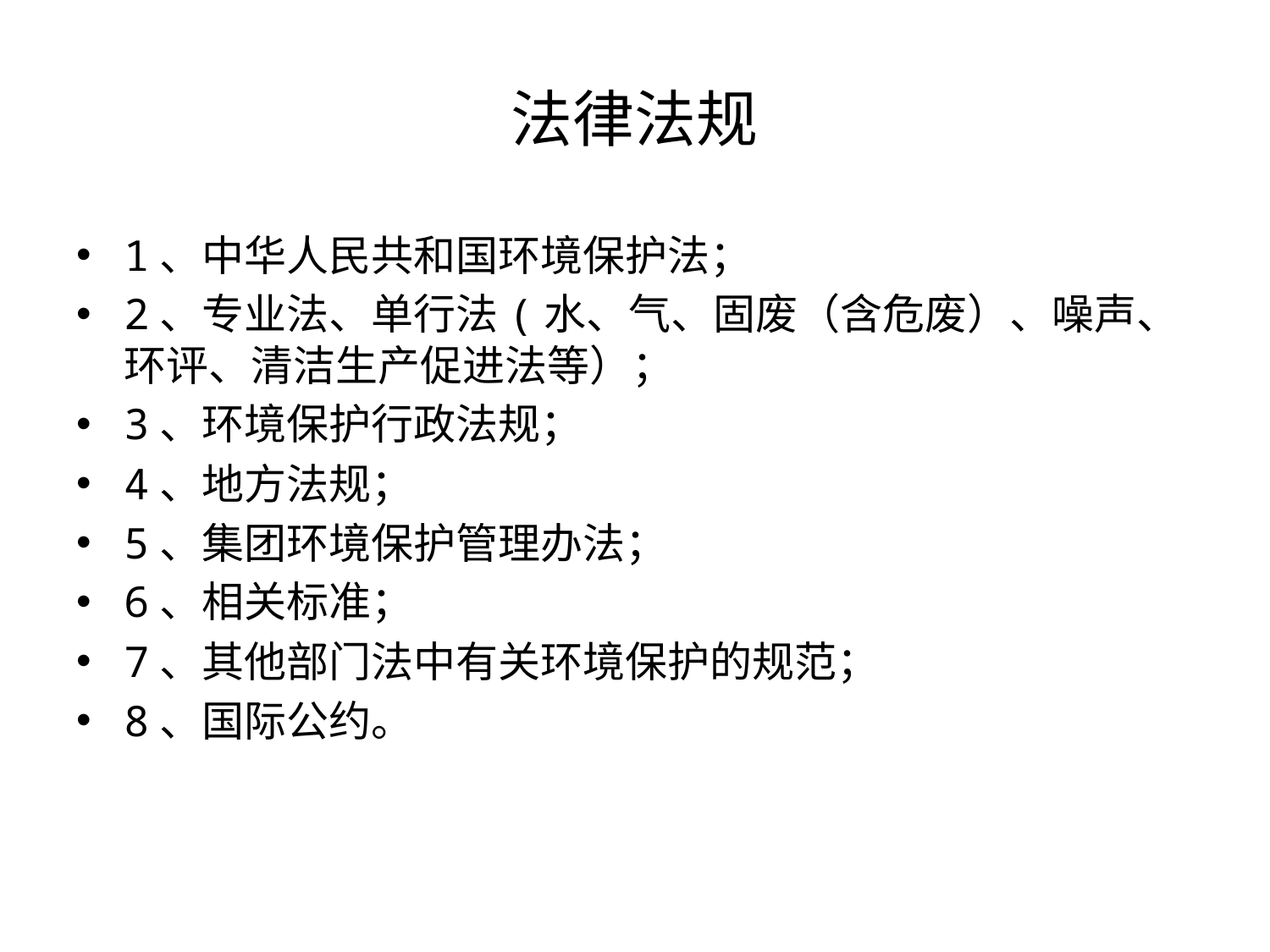

# 法律法规
1、中华人民共和国环境保护法；
2、专业法、单行法(水、气、固废（含危废）、噪声、环评、清洁生产促进法等）；
3、环境保护行政法规；
4、地方法规；
5、集团环境保护管理办法；
6、相关标准；
7、其他部门法中有关环境保护的规范；
8、国际公约。